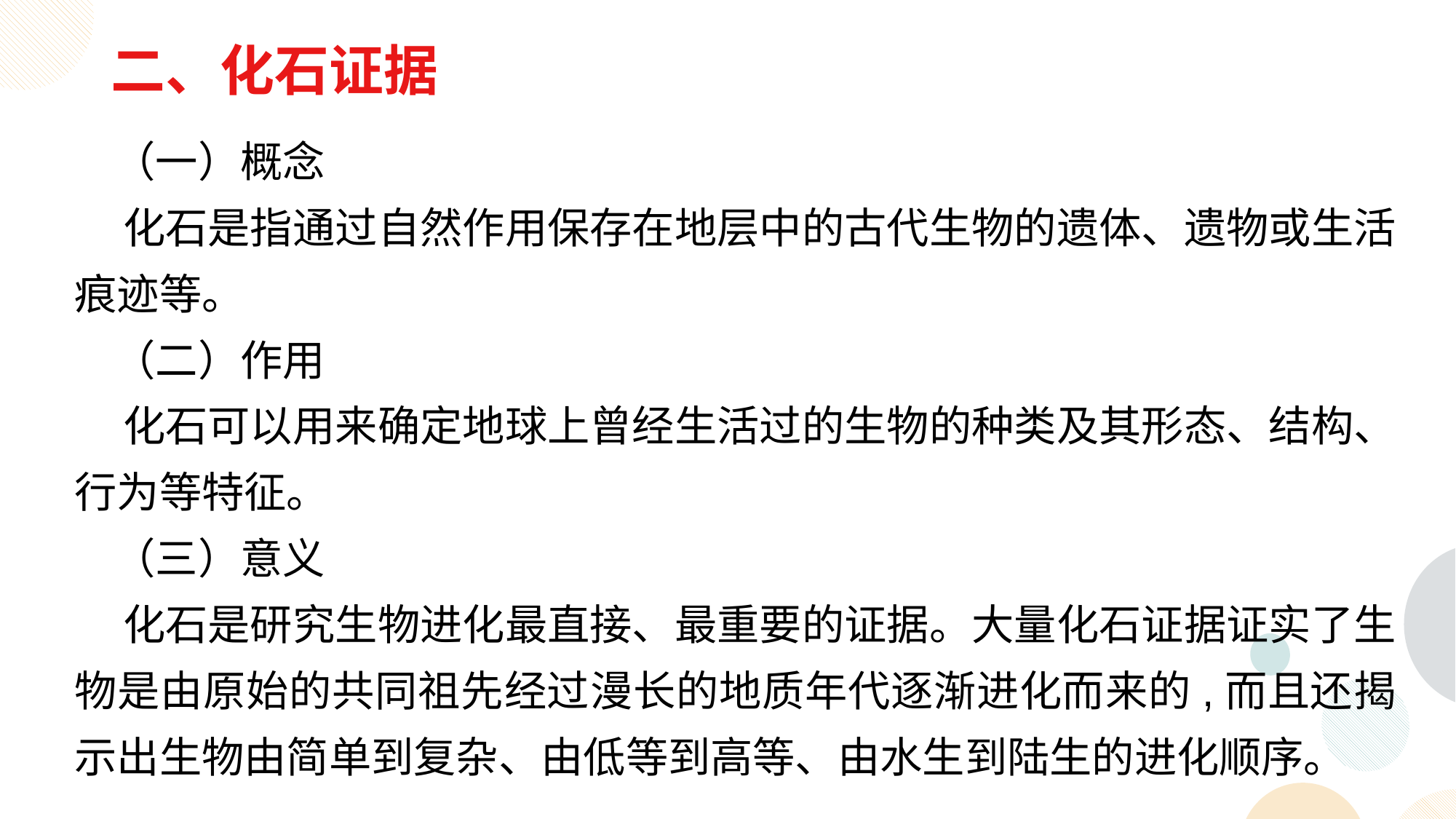

二、化石证据
   （一）概念
    化石是指通过自然作用保存在地层中的古代生物的遗体、遗物或生活痕迹等。
   （二）作用
    化石可以用来确定地球上曾经生活过的生物的种类及其形态、结构、行为等特征。
   （三）意义
    化石是研究生物进化最直接、最重要的证据。大量化石证据证实了生物是由原始的共同祖先经过漫长的地质年代逐渐进化而来的,而且还揭示出生物由简单到复杂、由低等到高等、由水生到陆生的进化顺序。